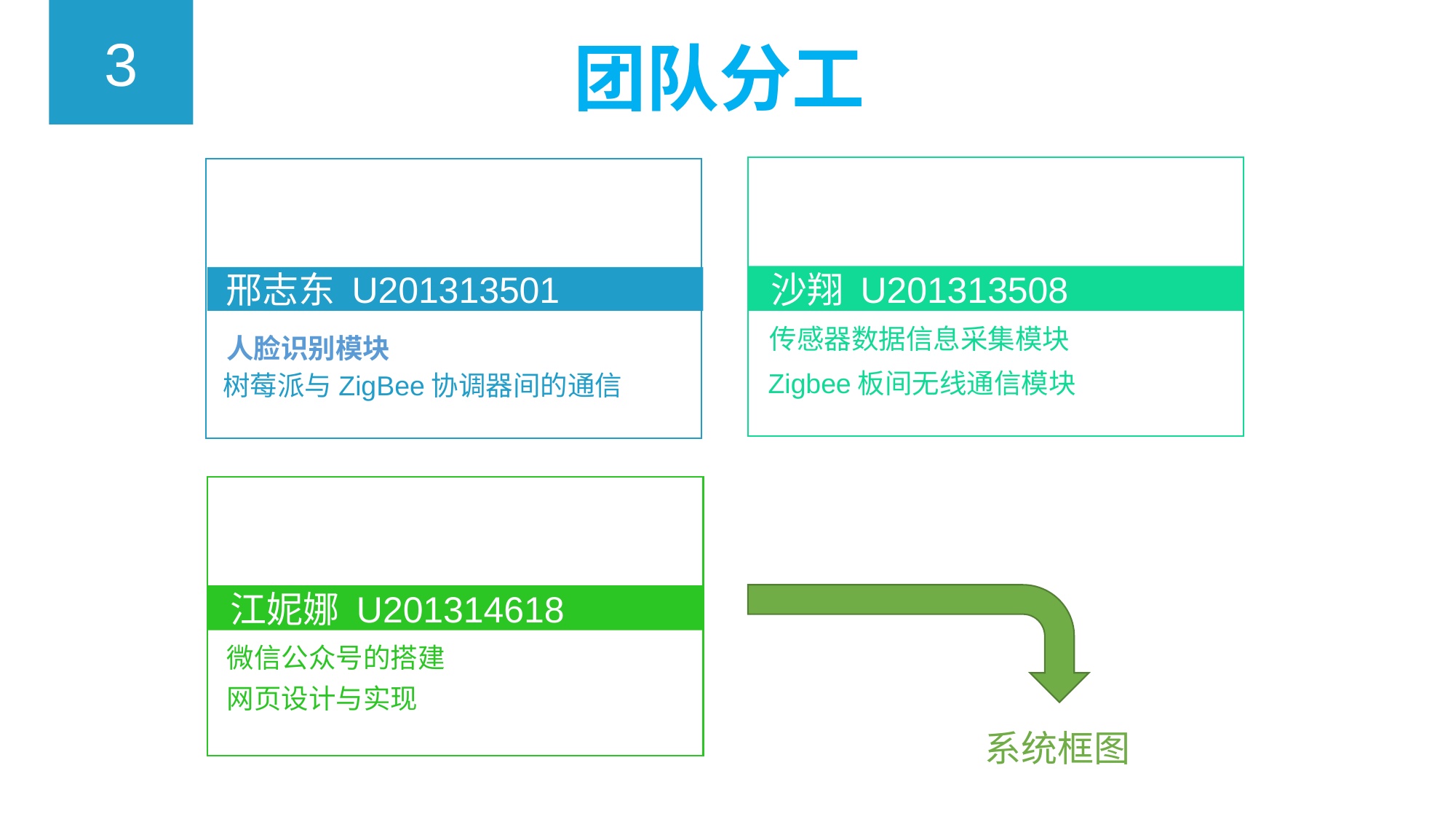

3
团队分工

邢志东 U201313501
沙翔 U201313508

传感器数据信息采集模块
人脸识别模块
Zigbee板间无线通信模块
树莓派与ZigBee协调器间的通信

江妮娜 U201314618

微信公众号的搭建
网页设计与实现
系统框图